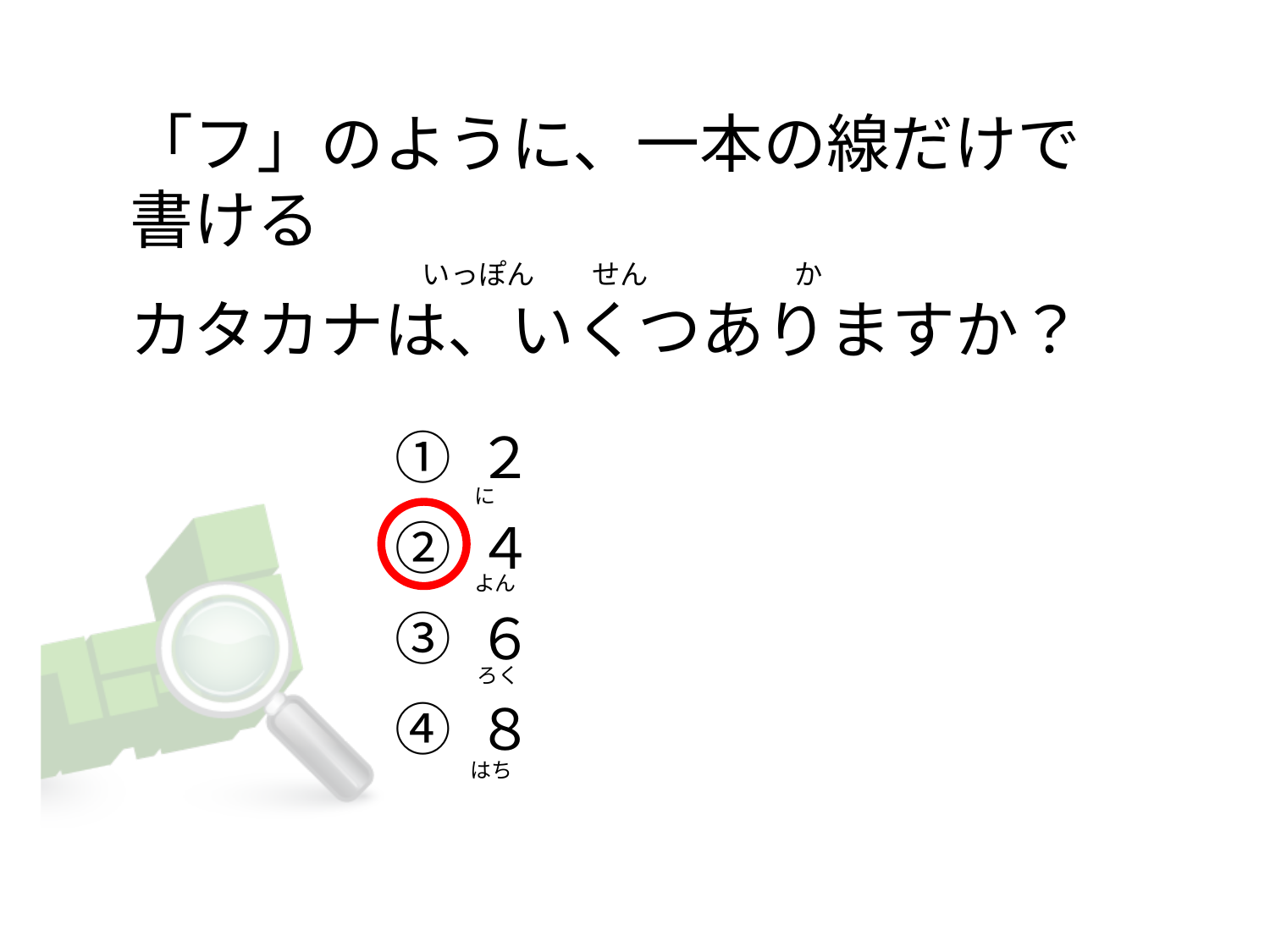

# 「フ」のように、一本の線だけで書ける                                               いっぽん         せん                       か カタカナは、いくつありますか？
① ２
② ４
③ ６
④ ８
に

よん
ろく
はち